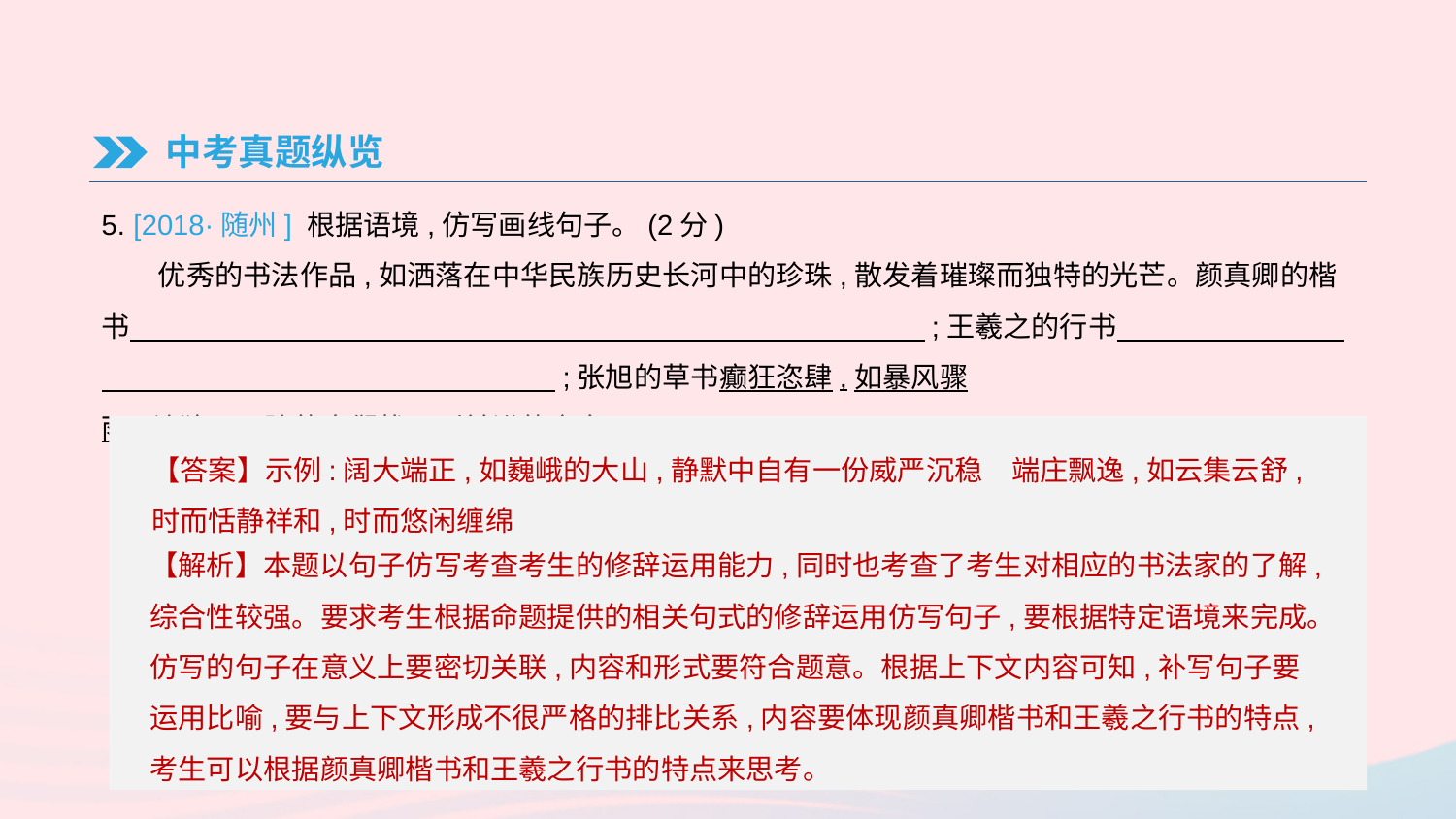

中考真题纵览

5. [2018·随州] 根据语境,仿写画线句子。(2分)
　　优秀的书法作品,如洒落在中华民族历史长河中的珍珠,散发着璀璨而独特的光芒。颜真卿的楷书　　　　　　　　　　　　　　　　　　　　　　　　　　　　;王羲之的行书　　　　　　　　　　　　　　　　　　　　　　　　;张旭的草书癫狂恣肆,如暴风骤
雨,让猝不及防的人们找不到前进的方向……

【答案】示例:阔大端正,如巍峨的大山,静默中自有一份威严沉稳　端庄飘逸,如云集云舒,时而恬静祥和,时而悠闲缠绵
【解析】本题以句子仿写考查考生的修辞运用能力,同时也考查了考生对相应的书法家的了解,综合性较强。要求考生根据命题提供的相关句式的修辞运用仿写句子,要根据特定语境来完成。仿写的句子在意义上要密切关联,内容和形式要符合题意。根据上下文内容可知,补写句子要运用比喻,要与上下文形成不很严格的排比关系,内容要体现颜真卿楷书和王羲之行书的特点,考生可以根据颜真卿楷书和王羲之行书的特点来思考。